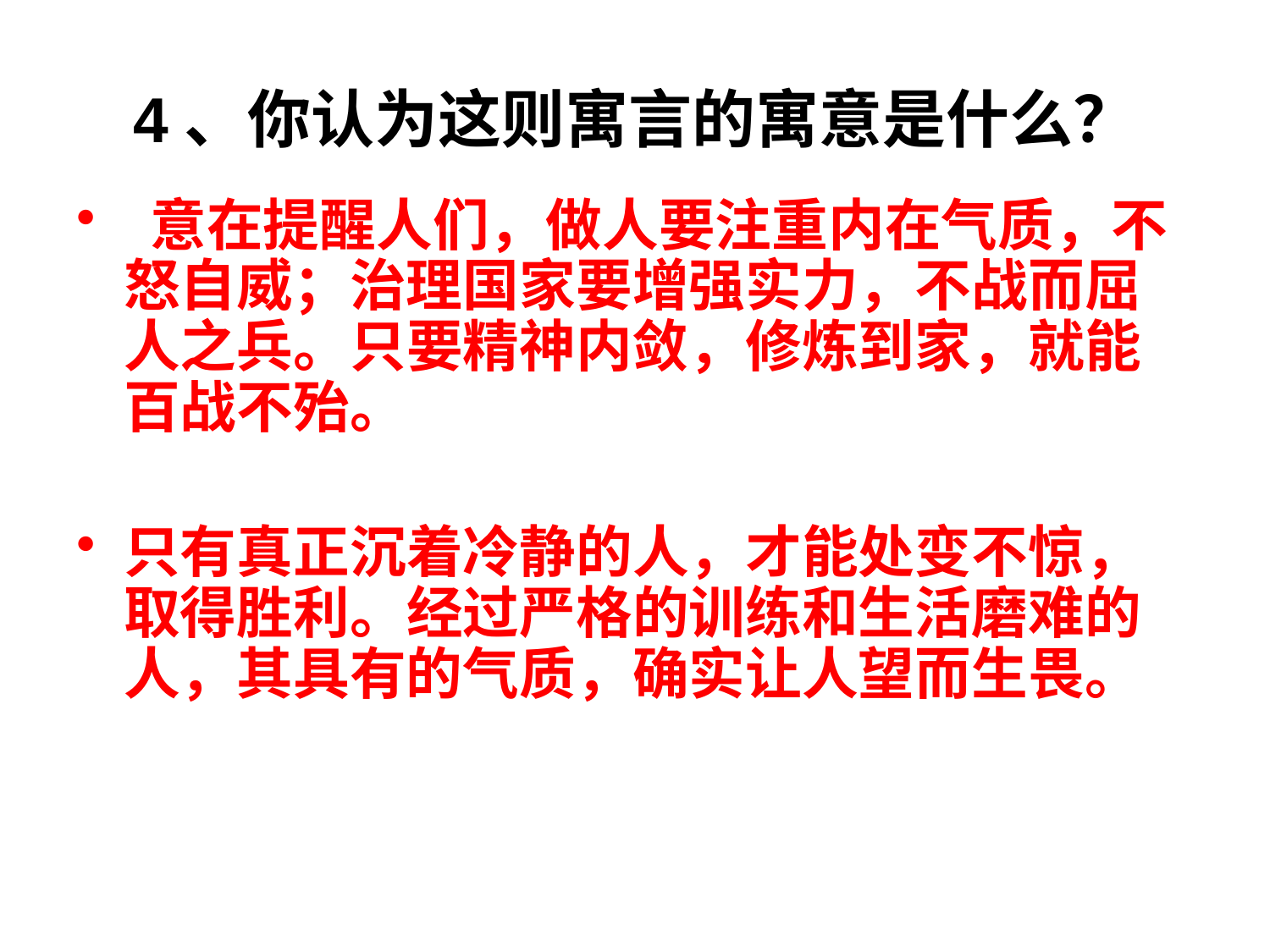

4、你认为这则寓言的寓意是什么？
 意在提醒人们，做人要注重内在气质，不怒自威；治理国家要增强实力，不战而屈人之兵。只要精神内敛，修炼到家，就能百战不殆。

只有真正沉着冷静的人，才能处变不惊，取得胜利。经过严格的训练和生活磨难的人，其具有的气质，确实让人望而生畏。